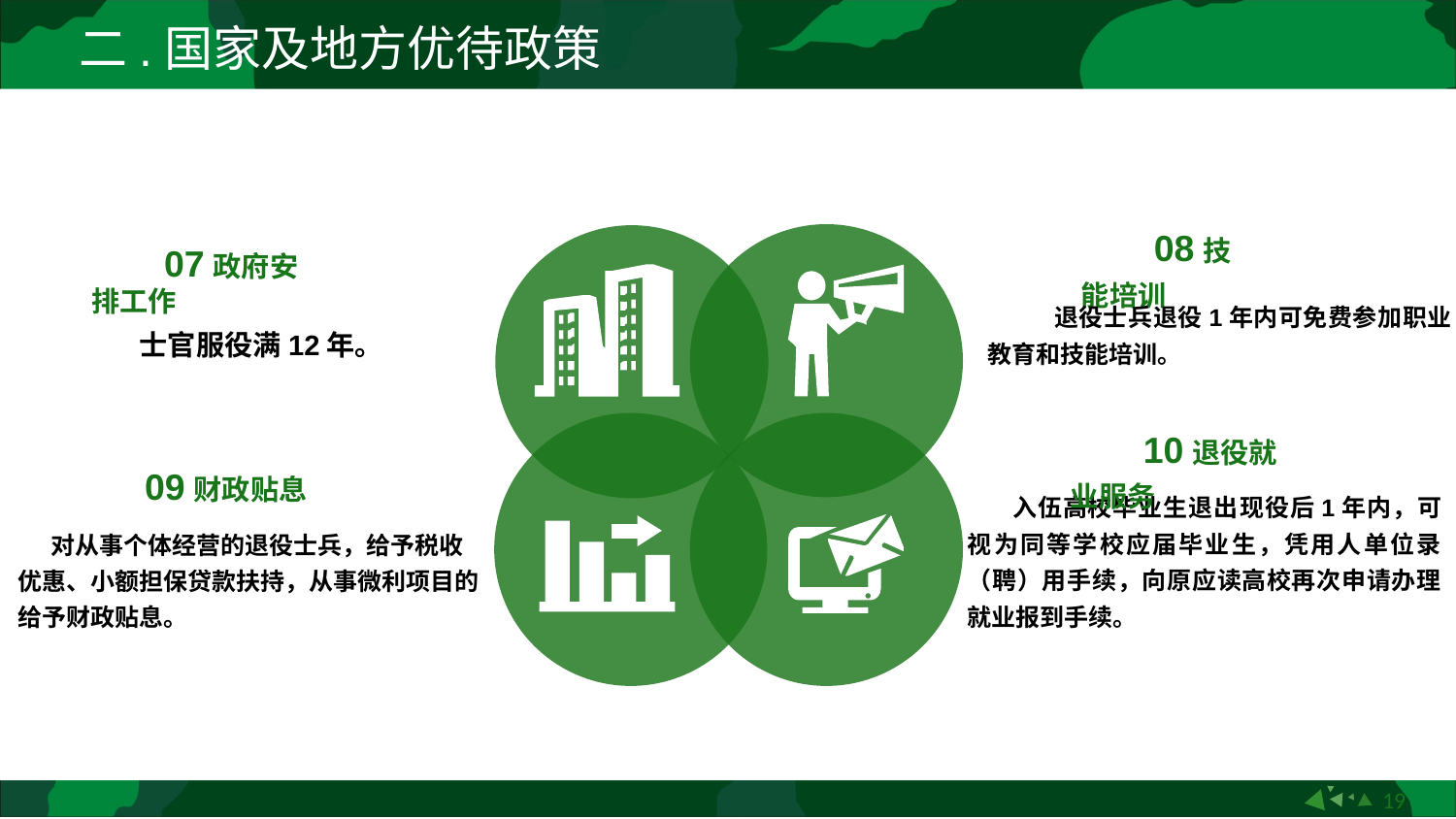

二.国家及地方优待政策
01
08技能培训

07政府安排工作

         退役士兵退役1年内可免费参加职业教育和技能培训。
士官服役满12年。
10退役就业服务

09财政贴息
      入伍高校毕业生退出现役后1年内，可视为同等学校应届毕业生，凭用人单位录（聘）用手续，向原应读高校再次申请办理就业报到手续。

     对从事个体经营的退役士兵，给予税收优惠、小额担保贷款扶持，从事微利项目的给予财政贴息。

19